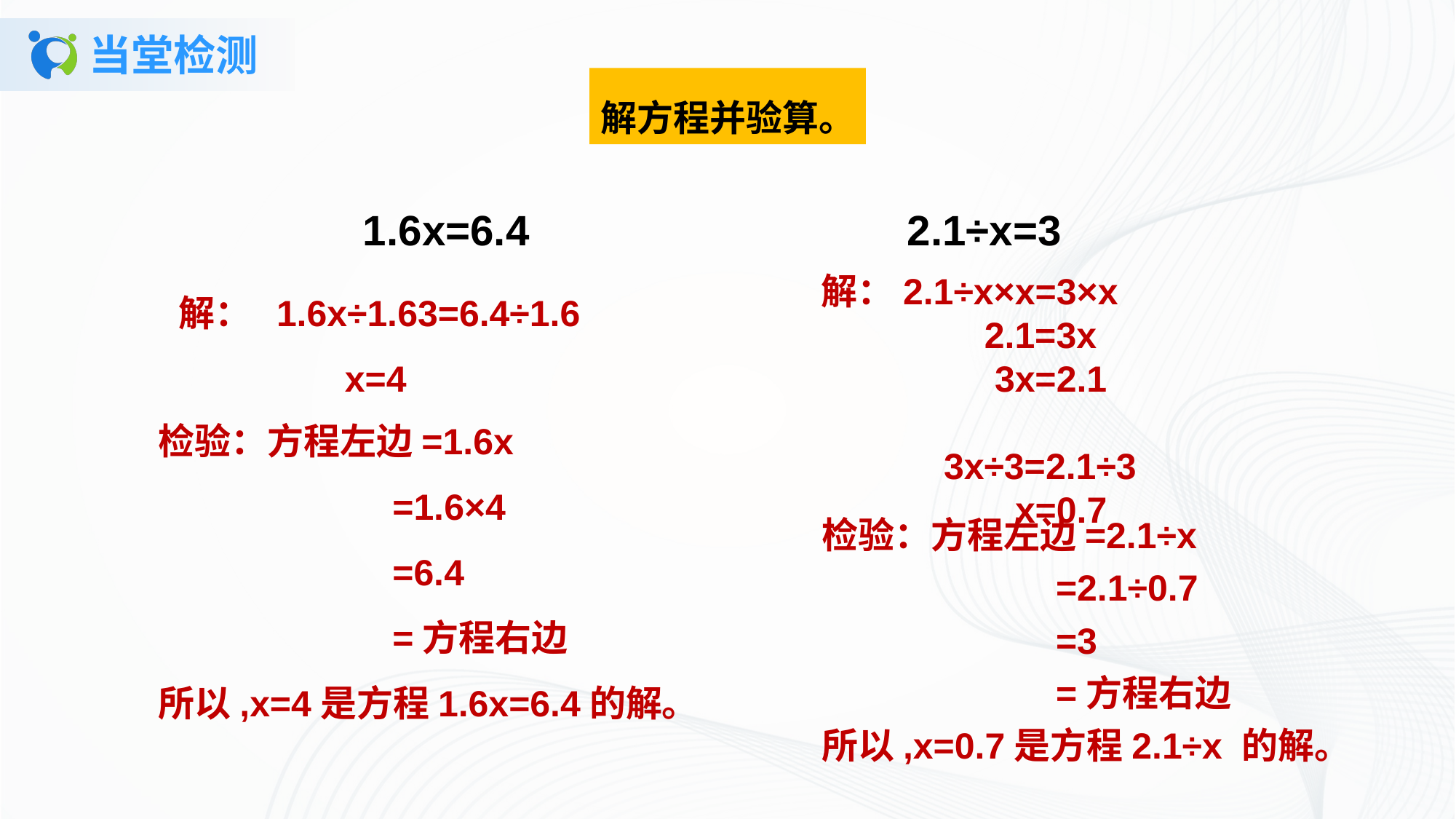

# 当堂检测
解方程并验算。
     1.6x=6.4                                2.1÷x=3
      解：  1.6x÷1.63=6.4÷1.6
                      x=4
解：2.1÷x×x=3×x
                2.1=3x
                 3x=2.1
            3x÷3=2.1÷3
                   x=0.7
检验：方程左边=1.6x
                       =1.6×4
                       =6.4
                       =方程右边
所以,x=4是方程1.6x=6.4的解。
检验：方程左边=2.1÷x
                       =2.1÷0.7
                       =3
                       =方程右边
所以,x=0.7是方程2.1÷x 的解。